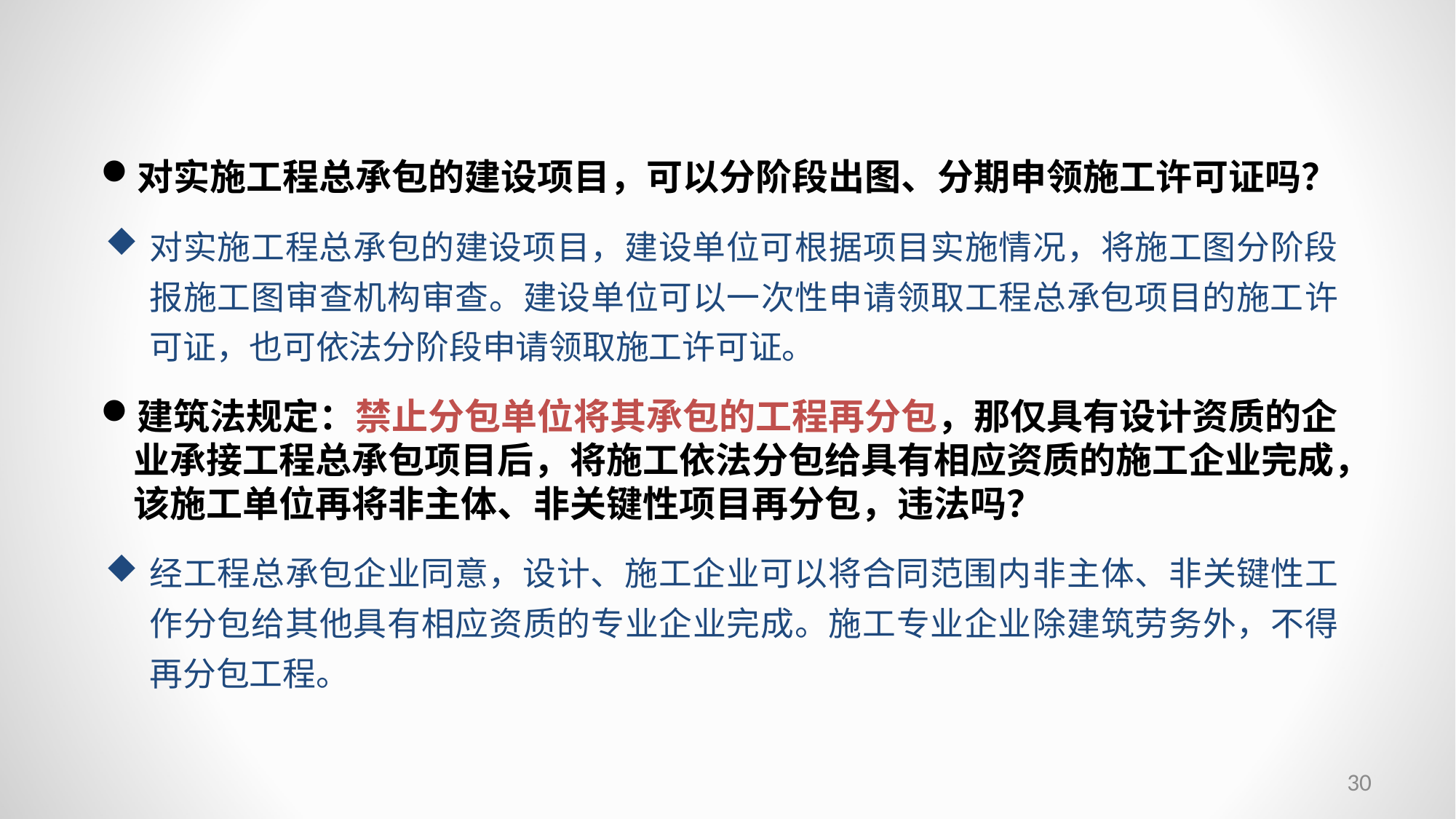

对实施工程总承包的建设项目，可以分阶段出图、分期申领施工许可证吗？
对实施工程总承包的建设项目，建设单位可根据项目实施情况，将施工图分阶段报施工图审查机构审查。建设单位可以一次性申请领取工程总承包项目的施工许可证，也可依法分阶段申请领取施工许可证。
建筑法规定：禁止分包单位将其承包的工程再分包，那仅具有设计资质的企业承接工程总承包项目后，将施工依法分包给具有相应资质的施工企业完成，该施工单位再将非主体、非关键性项目再分包，违法吗？
经工程总承包企业同意，设计、施工企业可以将合同范围内非主体、非关键性工作分包给其他具有相应资质的专业企业完成。施工专业企业除建筑劳务外，不得再分包工程。

30